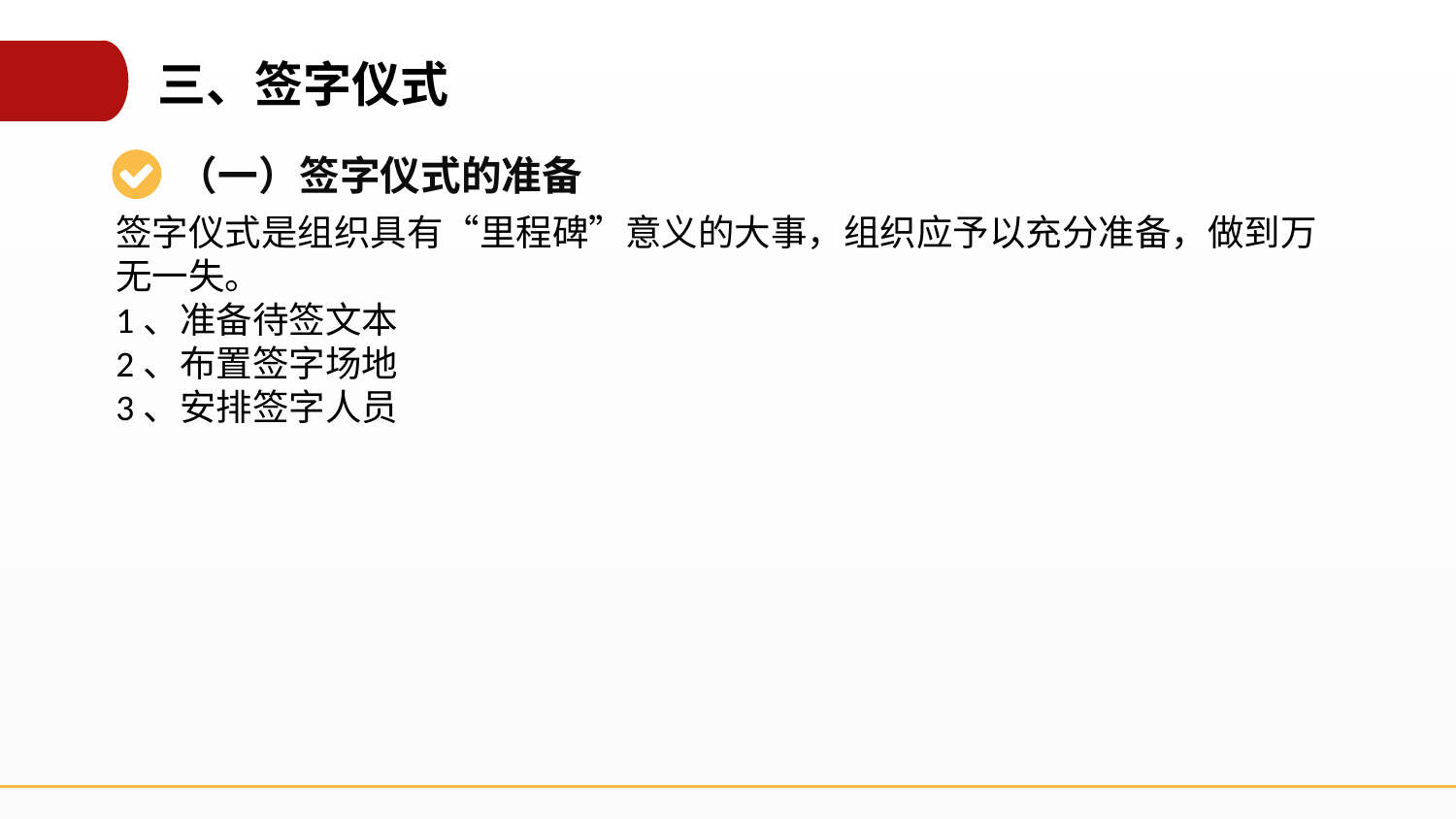

三、签字仪式

（一）签字仪式的准备
签字仪式是组织具有“里程碑”意义的大事，组织应予以充分准备，做到万无一失。
1、准备待签文本
2、布置签字场地
3、安排签字人员